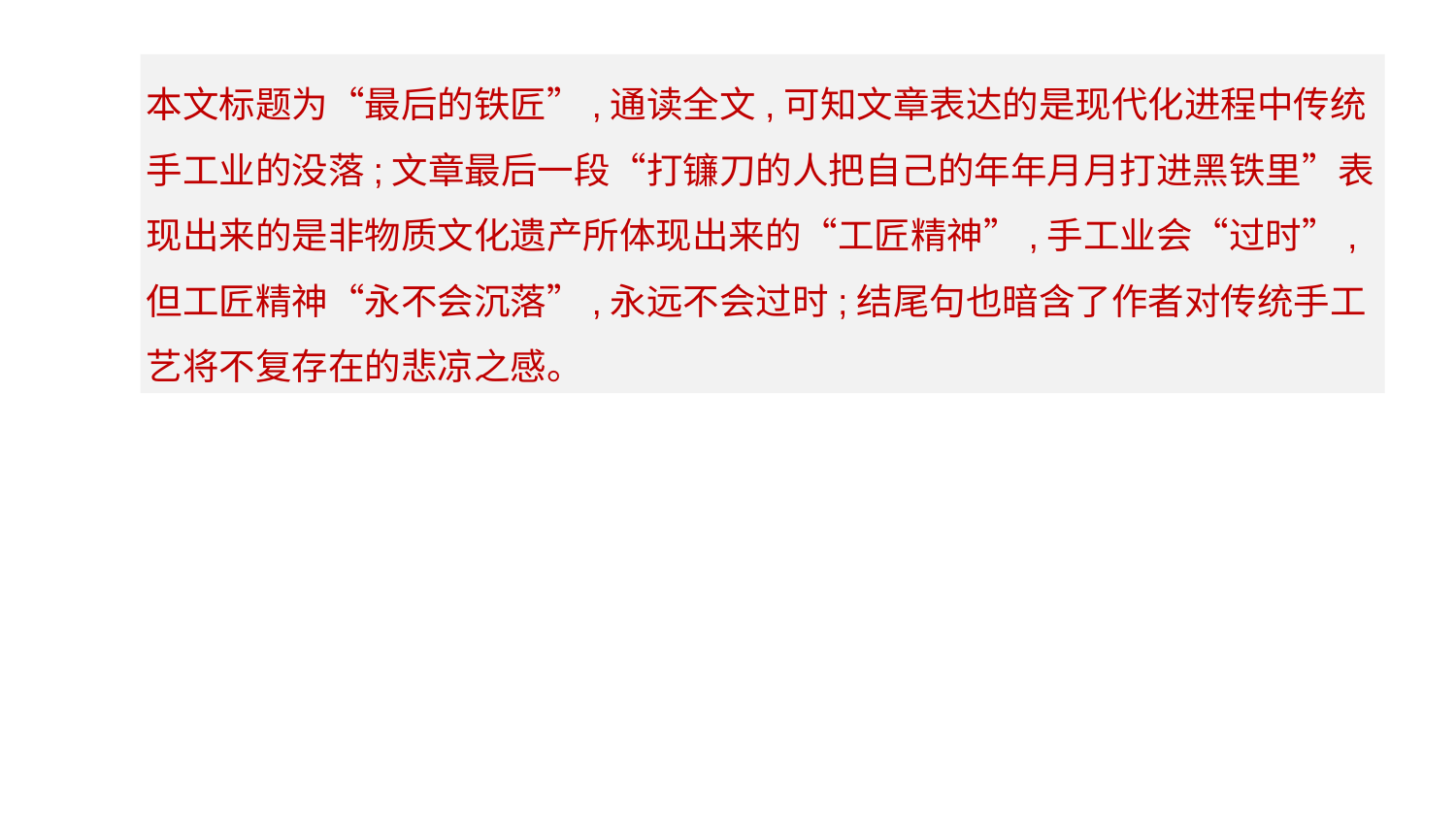

本文标题为“最后的铁匠”,通读全文,可知文章表达的是现代化进程中传统手工业的没落;文章最后一段“打镰刀的人把自己的年年月月打进黑铁里”表现出来的是非物质文化遗产所体现出来的“工匠精神”,手工业会“过时”,但工匠精神“永不会沉落”,永远不会过时;结尾句也暗含了作者对传统手工艺将不复存在的悲凉之感。